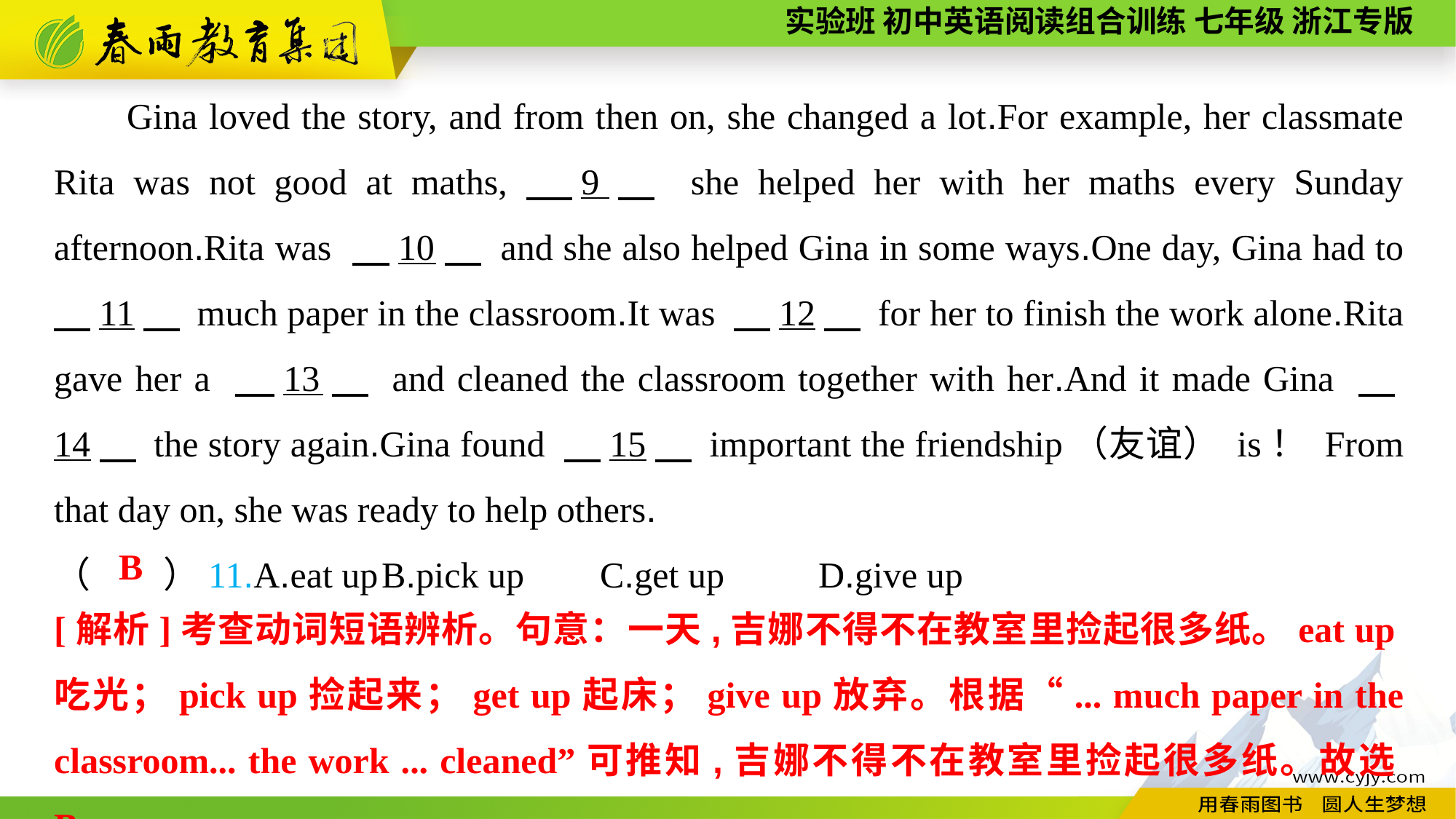

Gina loved the story, and from then on, she changed a lot.For example, her classmate Rita was not good at maths,　9　 she helped her with her maths every Sunday afternoon.Rita was 　10　 and she also helped Gina in some ways.One day, Gina had to 　11　 much paper in the classroom.It was 　12　 for her to finish the work alone.Rita gave her a 　13　 and cleaned the classroom together with her.And it made Gina 　14　 the story again.Gina found 　15　 important the friendship（友谊） is！ From that day on, she was ready to help others.
（　　）11.A.eat up	B.pick up	C.get up	D.give up
B
[解析]考查动词短语辨析。句意：一天,吉娜不得不在教室里捡起很多纸。eat up吃光；pick up捡起来；get up起床；give up放弃。根据“... much paper in the classroom... the work ... cleaned”可推知,吉娜不得不在教室里捡起很多纸。故选B。